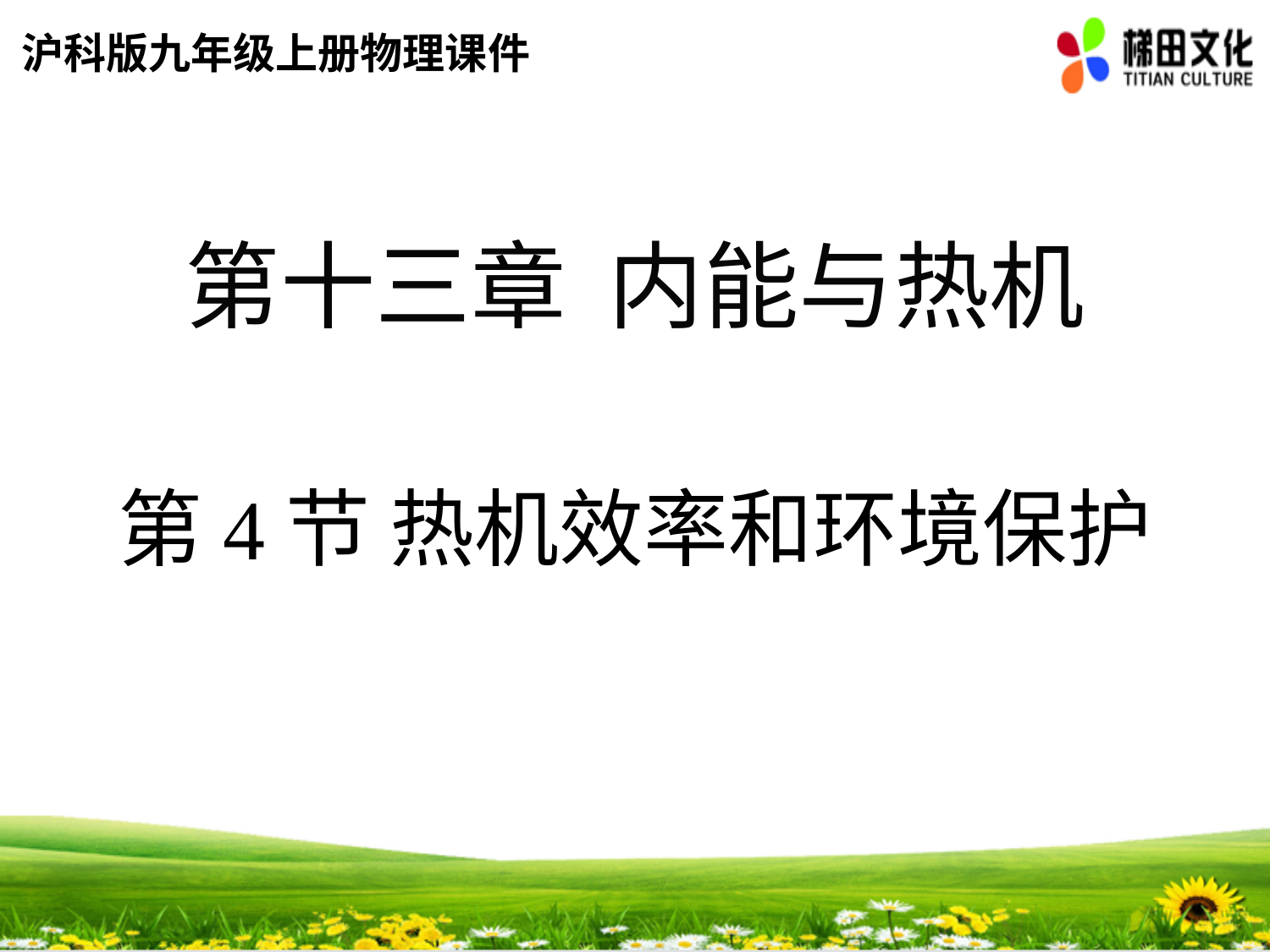

沪科版九年级上册物理课件
第十三章  内能与热机

第4节 热机效率和环境保护